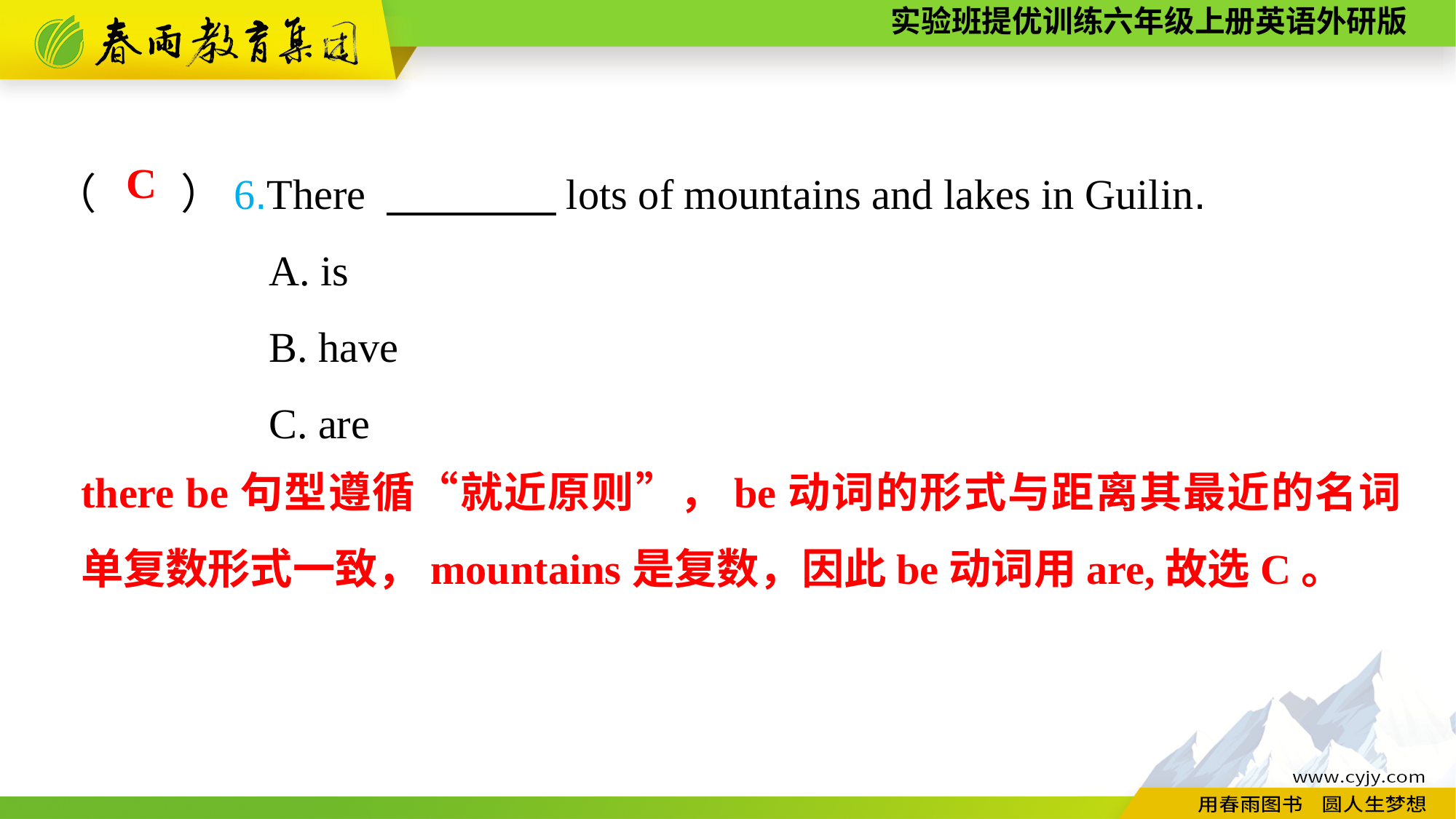

（　　）6.There 　　　　lots of mountains and lakes in Guilin.
A. is
B. have
C. are
C
there be句型遵循“就近原则”，be动词的形式与距离其最近的名词单复数形式一致，mountains是复数，因此be动词用are,故选C。